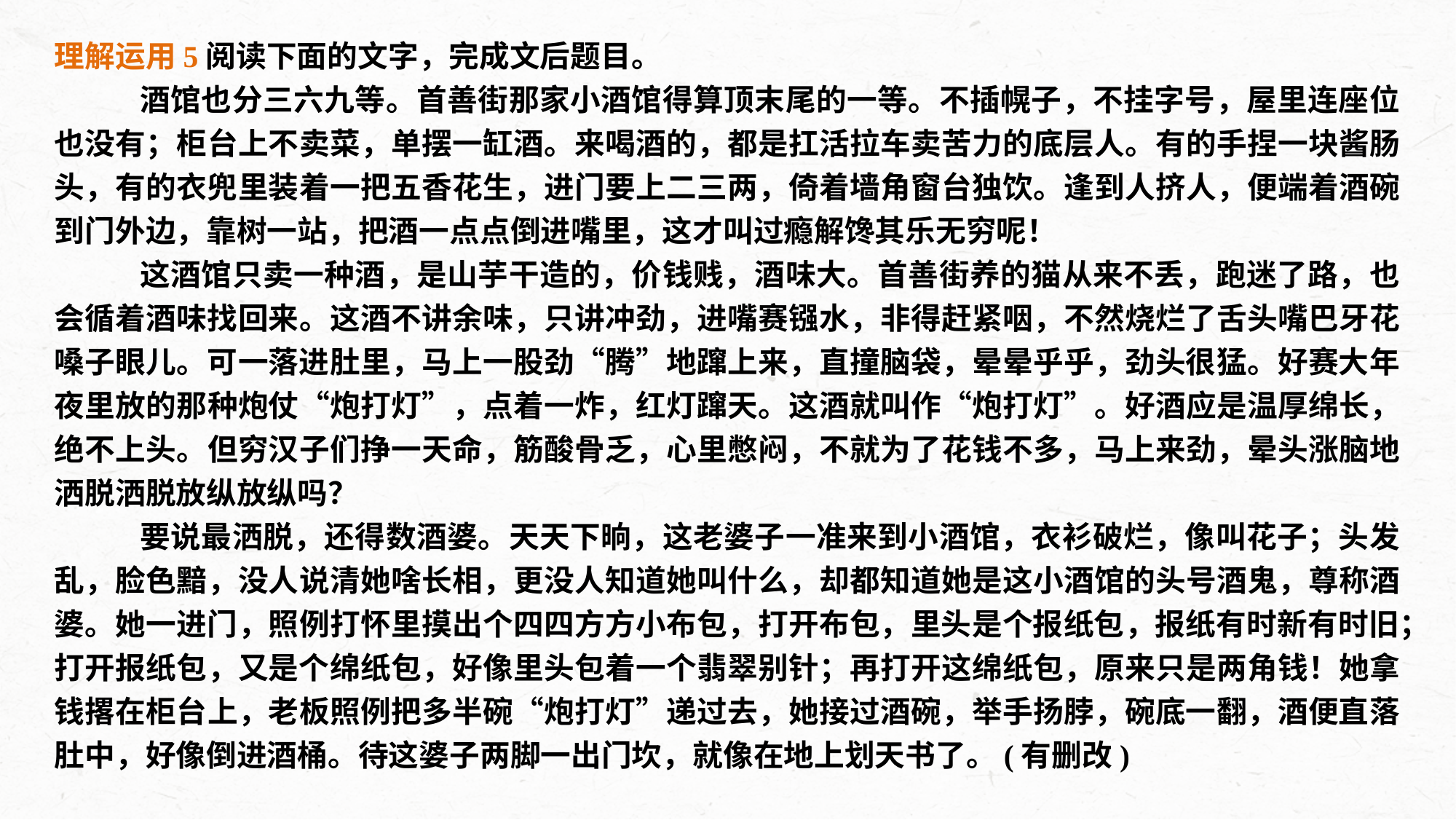

理解运用5阅读下面的文字，完成文后题目。
酒馆也分三六九等。首善街那家小酒馆得算顶末尾的一等。不插幌子，不挂字号，屋里连座位也没有；柜台上不卖菜，单摆一缸酒。来喝酒的，都是扛活拉车卖苦力的底层人。有的手捏一块酱肠头，有的衣兜里装着一把五香花生，进门要上二三两，倚着墙角窗台独饮。逢到人挤人，便端着酒碗到门外边，靠树一站，把酒一点点倒进嘴里，这才叫过瘾解馋其乐无穷呢！
这酒馆只卖一种酒，是山芋干造的，价钱贱，酒味大。首善街养的猫从来不丢，跑迷了路，也会循着酒味找回来。这酒不讲余味，只讲冲劲，进嘴赛镪水，非得赶紧咽，不然烧烂了舌头嘴巴牙花嗓子眼儿。可一落进肚里，马上一股劲“腾”地蹿上来，直撞脑袋，晕晕乎乎，劲头很猛。好赛大年夜里放的那种炮仗“炮打灯”，点着一炸，红灯蹿天。这酒就叫作“炮打灯”。好酒应是温厚绵长，绝不上头。但穷汉子们挣一天命，筋酸骨乏，心里憋闷，不就为了花钱不多，马上来劲，晕头涨脑地洒脱洒脱放纵放纵吗？
要说最洒脱，还得数酒婆。天天下晌，这老婆子一准来到小酒馆，衣衫破烂，像叫花子；头发乱，脸色黯，没人说清她啥长相，更没人知道她叫什么，却都知道她是这小酒馆的头号酒鬼，尊称酒婆。她一进门，照例打怀里摸出个四四方方小布包，打开布包，里头是个报纸包，报纸有时新有时旧；打开报纸包，又是个绵纸包，好像里头包着一个翡翠别针；再打开这绵纸包，原来只是两角钱！她拿钱撂在柜台上，老板照例把多半碗“炮打灯”递过去，她接过酒碗，举手扬脖，碗底一翻，酒便直落肚中，好像倒进酒桶。待这婆子两脚一出门坎，就像在地上划天书了。(有删改)